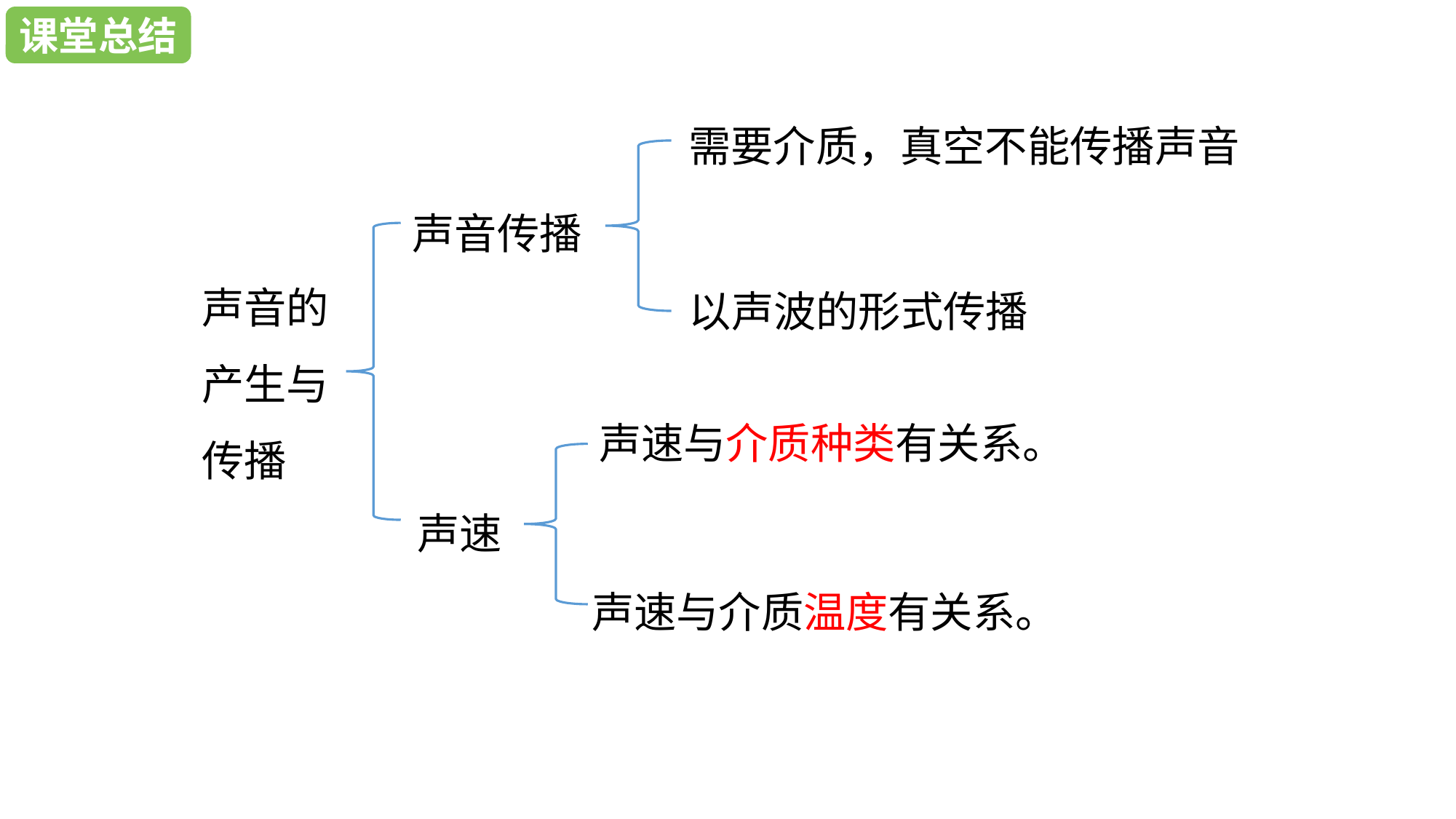

课堂总结
课堂总结
需要介质，真空不能传播声音

声音传播

声音的产生与传播
以声波的形式传播
声速与介质种类有关系。

声速
声速与介质温度有关系。